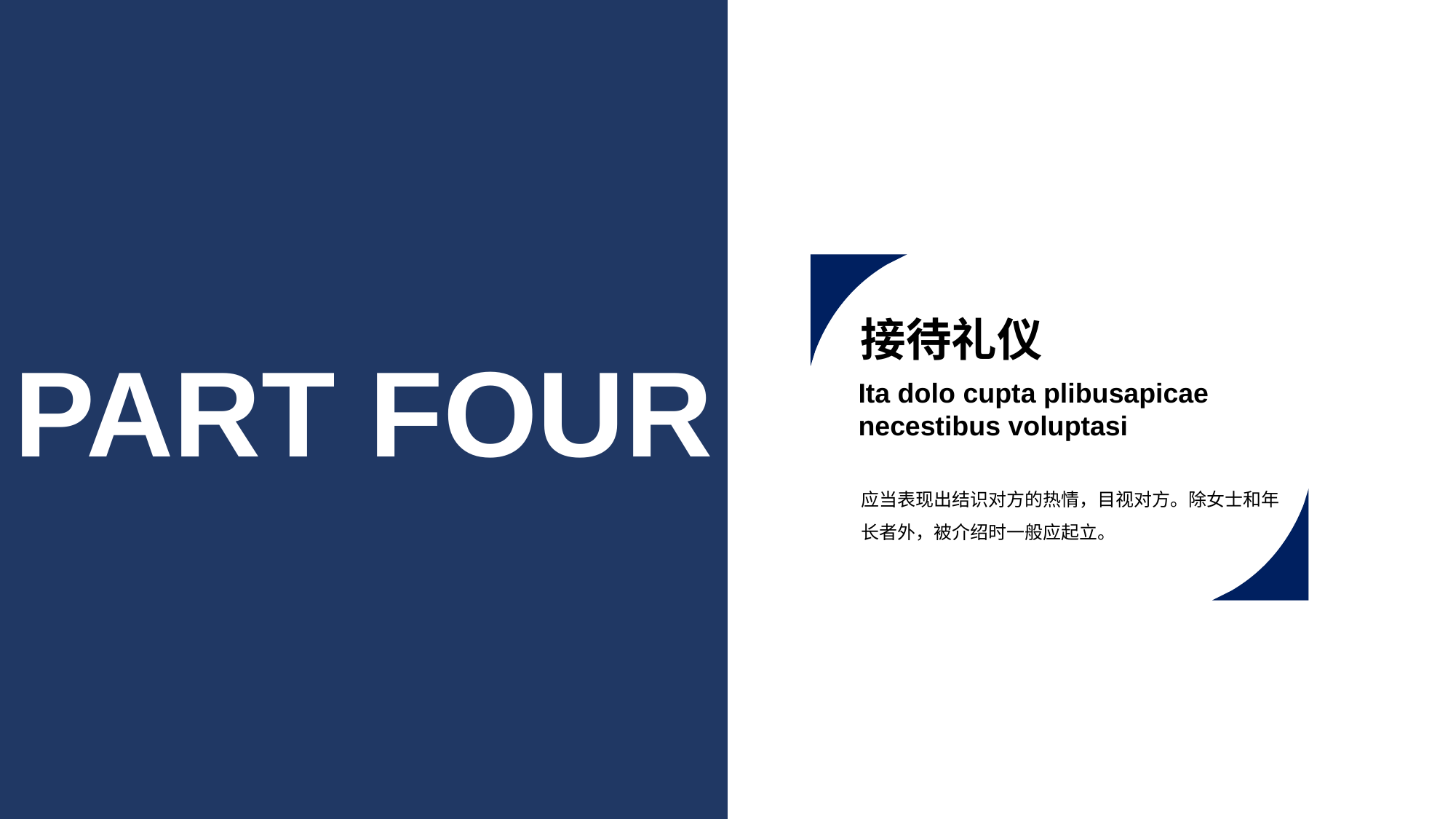

接待礼仪
PART FOUR
Ita dolo cupta plibusapicae
necestibus voluptasi
应当表现出结识对方的热情，目视对方。除女士和年长者外，被介绍时一般应起立。